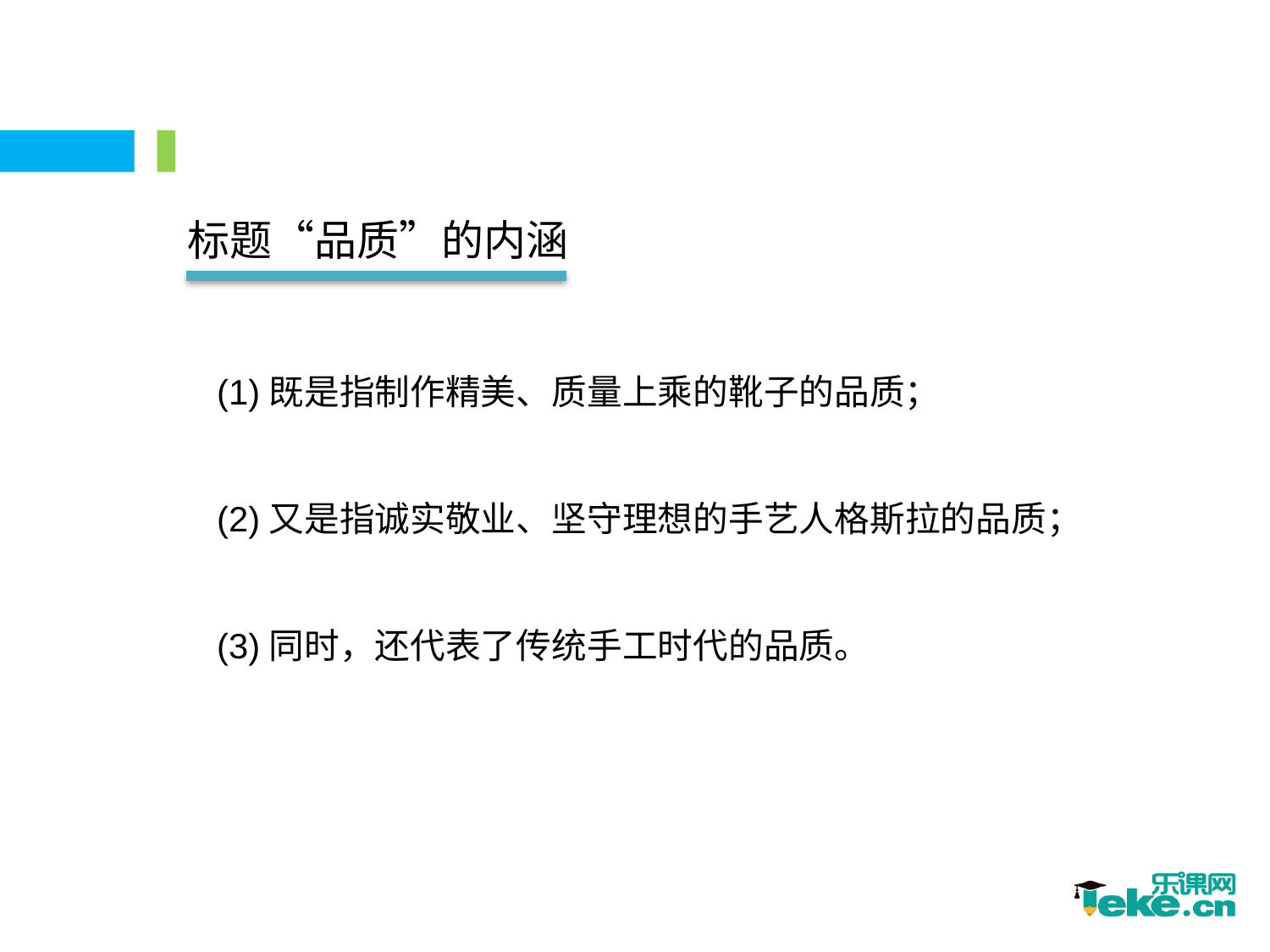

标题“品质”的内涵

   (1)既是指制作精美、质量上乘的靴子的品质；

   (2)又是指诚实敬业、坚守理想的手艺人格斯拉的品质；

   (3)同时，还代表了传统手工时代的品质。